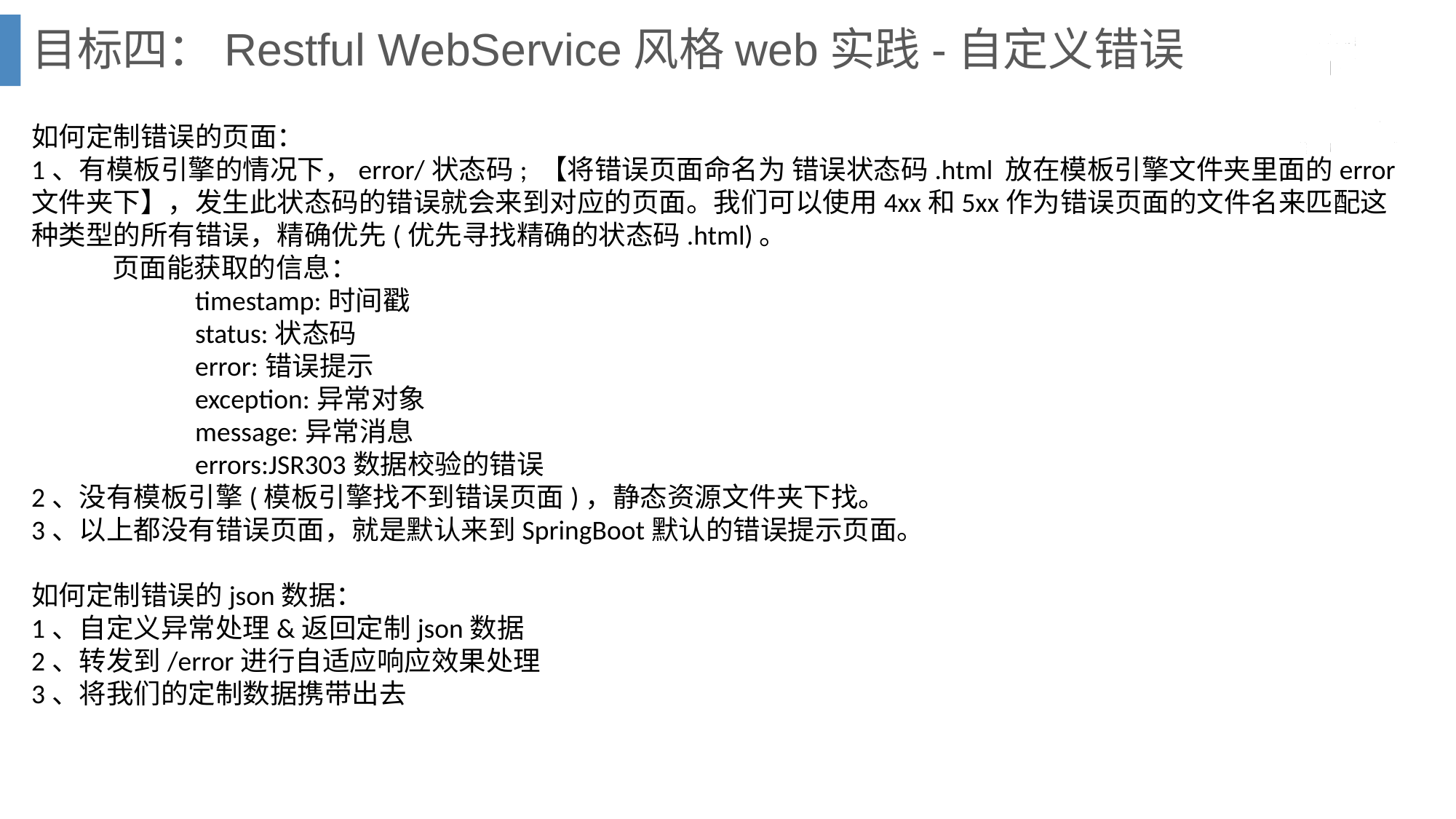

# 目标四：Restful WebService风格web实践-自定义错误
如何定制错误的页面：
1、有模板引擎的情况下，error/状态码; 【将错误页面命名为 错误状态码.html 放在模板引擎文件夹里面的error文件夹下】，发生此状态码的错误就会来到对应的页面。我们可以使用4xx和5xx作为错误页面的文件名来匹配这种类型的所有错误，精确优先(优先寻找精确的状态码.html)。
            页面能获取的信息：
timestamp:时间戳
status:状态码
error:错误提示
exception:异常对象
message:异常消息
errors:JSR303数据校验的错误
2、没有模板引擎(模板引擎找不到错误页面)，静态资源文件夹下找。
3、以上都没有错误页面，就是默认来到SpringBoot默认的错误提示页面。

如何定制错误的json数据：
1、自定义异常处理&返回定制json数据
2、转发到/error进行自适应响应效果处理
3、将我们的定制数据携带出去